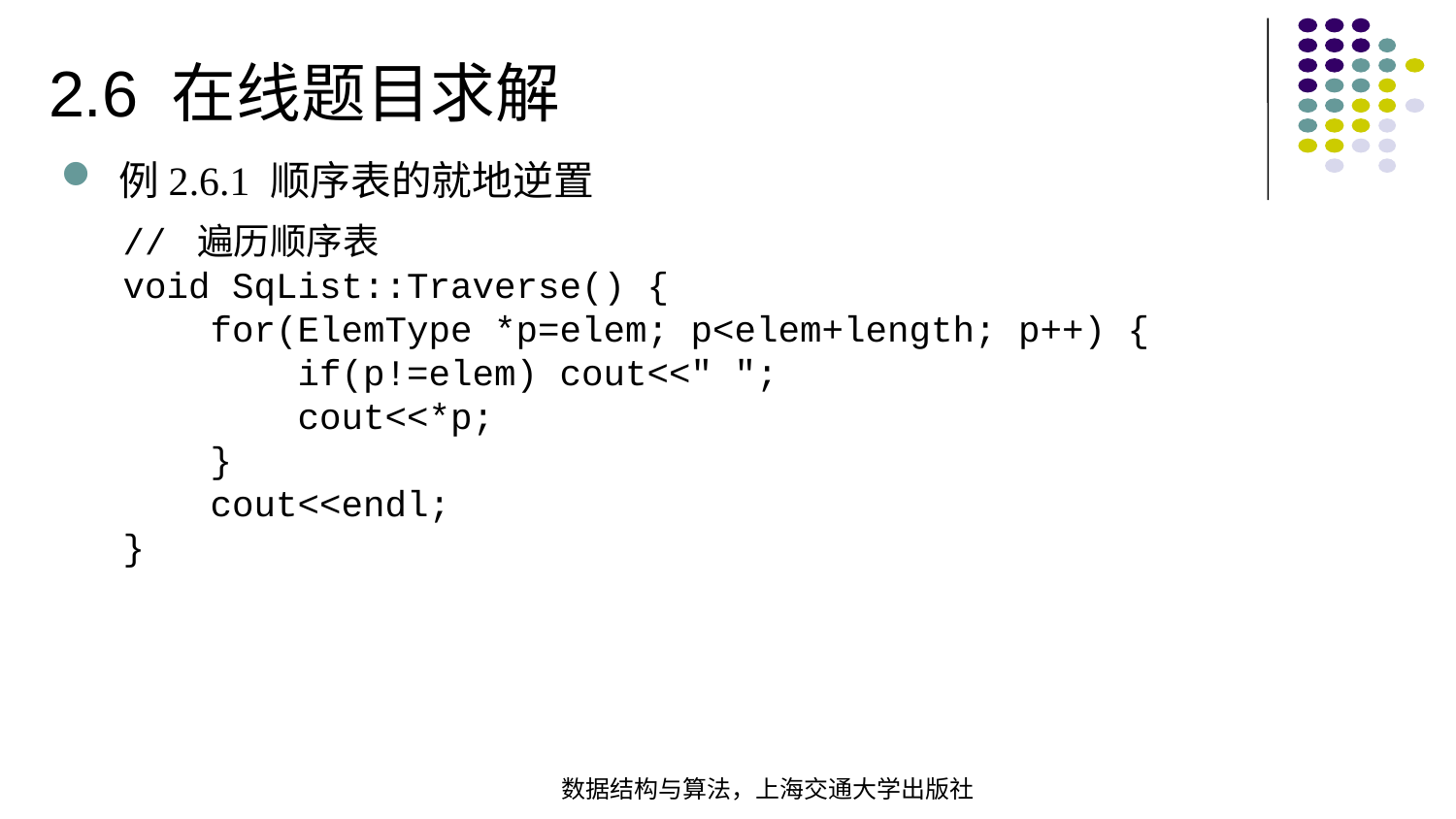

2.6 在线题目求解
例2.6.1 顺序表的就地逆置
// 遍历顺序表
void SqList::Traverse() {
    for(ElemType *p=elem; p<elem+length; p++) {
        if(p!=elem) cout<<" ";
        cout<<*p;
    }
    cout<<endl;
}